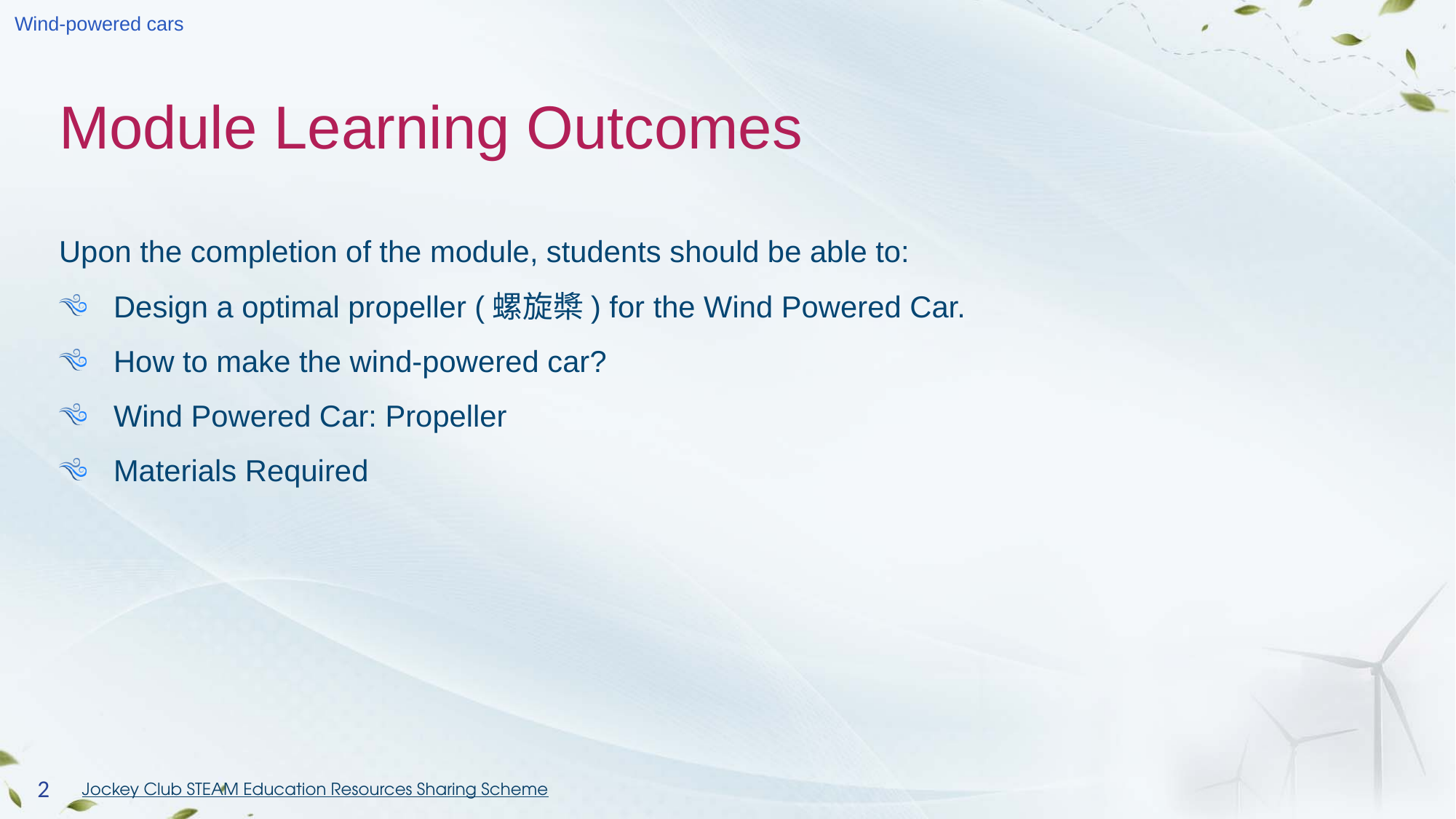

# Module Learning Outcomes
Upon the completion of the module, students should be able to:
Design a optimal propeller (螺旋槳) for the Wind Powered Car.
How to make the wind-powered car?
Wind Powered Car: Propeller
Materials Required
2